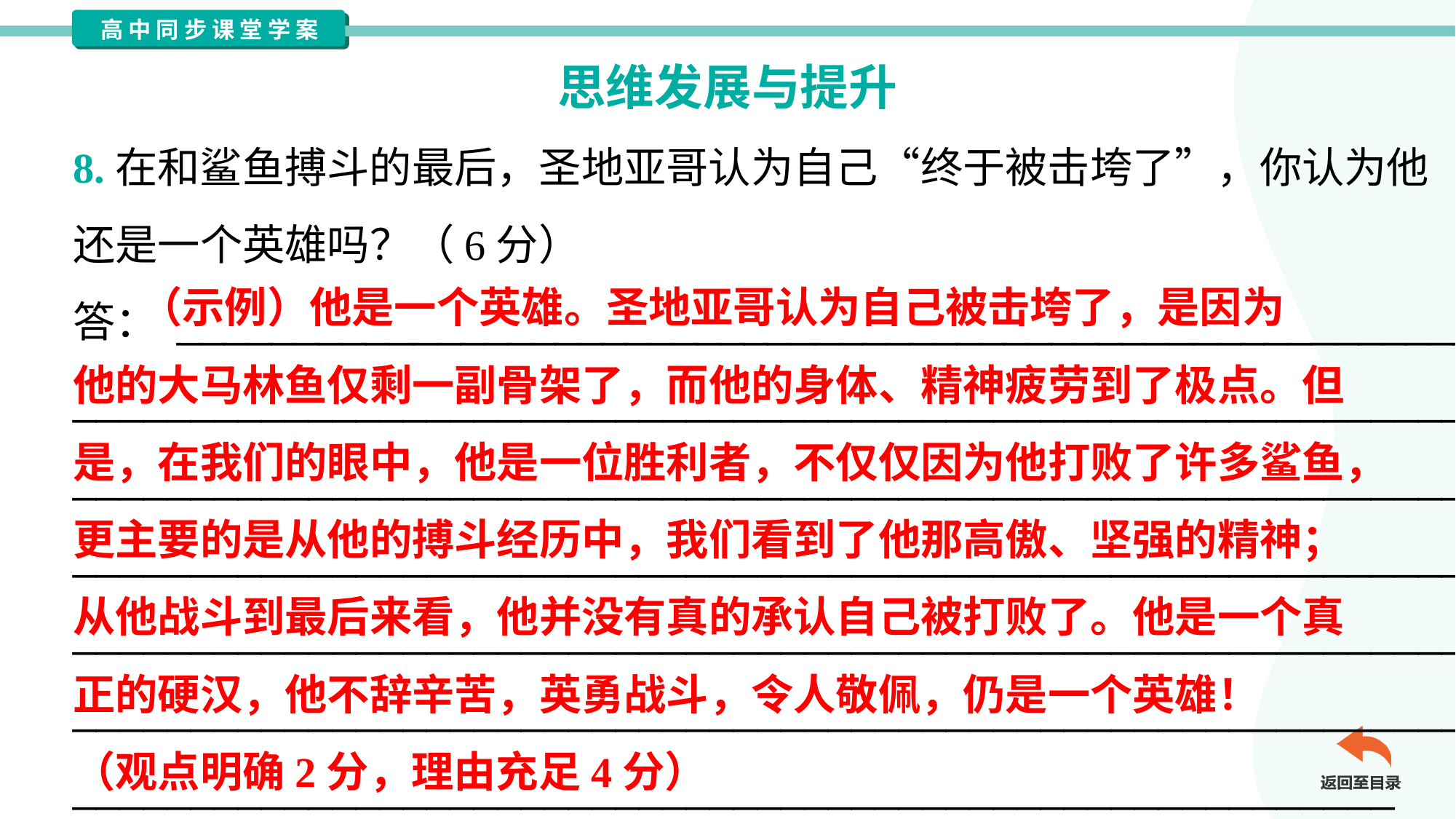

思维发展与提升
8.在和鲨鱼搏斗的最后，圣地亚哥认为自己“终于被击垮了”，你认为他
还是一个英雄吗？（6分）
答： ________________________________________________________
_____________________________________________________________
_____________________________________________________________
_____________________________________________________________
_____________________________________________________________
_____________________________________________________________
________________________________________________________
      （示例）他是一个英雄。圣地亚哥认为自己被击垮了，是因为
他的大马林鱼仅剩一副骨架了，而他的身体、精神疲劳到了极点。但
是，在我们的眼中，他是一位胜利者，不仅仅因为他打败了许多鲨鱼，
更主要的是从他的搏斗经历中，我们看到了他那高傲、坚强的精神；
从他战斗到最后来看，他并没有真的承认自己被打败了。他是一个真
正的硬汉，他不辞辛苦，英勇战斗，令人敬佩，仍是一个英雄！
（观点明确2分，理由充足4分）